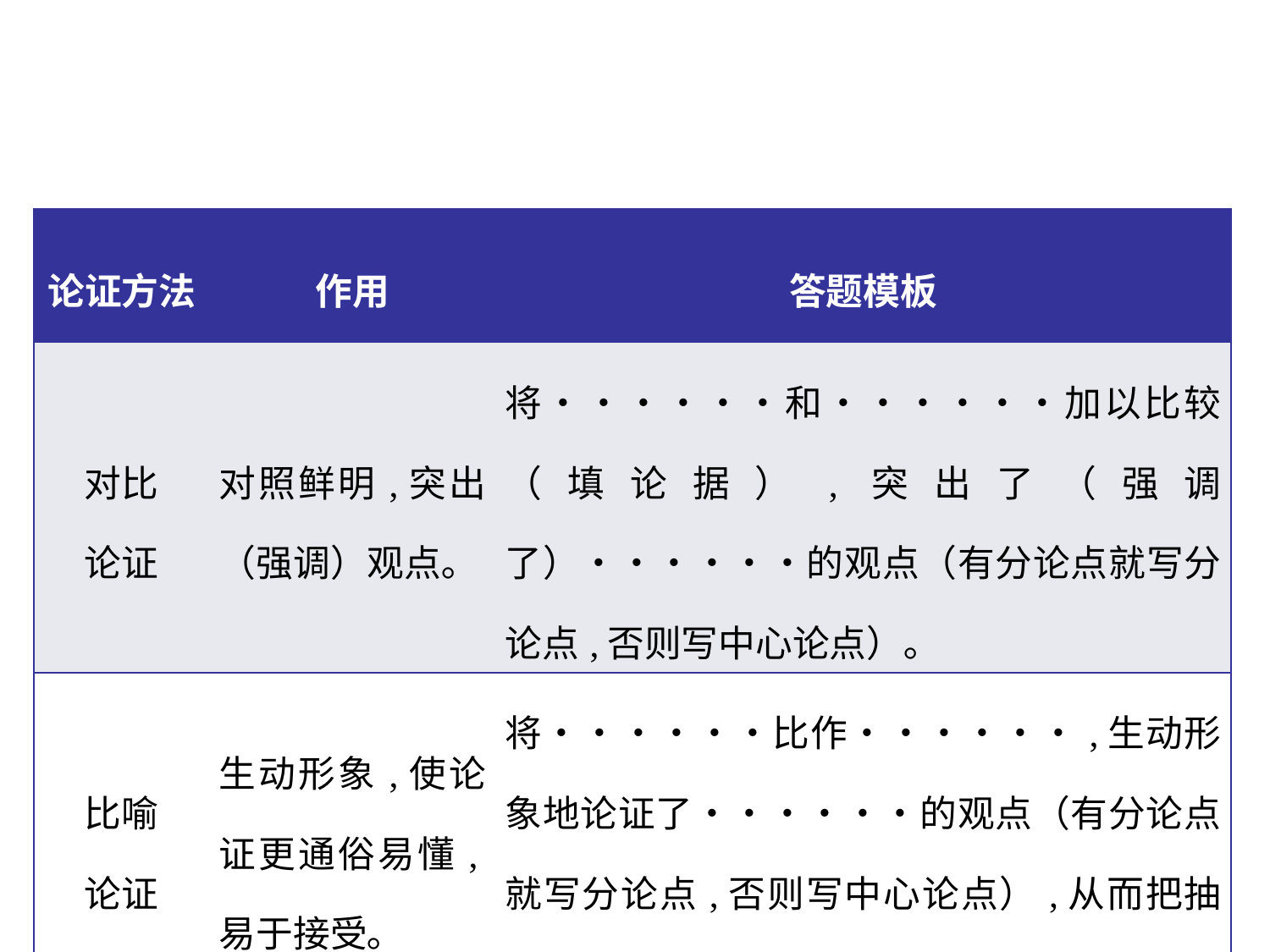

| 论证方法 | 作用 | 答题模板 |
| --- | --- | --- |
| 对比 论证 | 对照鲜明,突出（强调）观点｡ | 将••••••和••••••加以比较（填论据）,突出了（强调了）••••••的观点（有分论点就写分论点,否则写中心论点）｡ |
| 比喻 论证 | 生动形象,使论证更通俗易懂,易于接受｡ | 将••••••比作••••••,生动形象地论证了••••••的观点（有分论点就写分论点,否则写中心论点）,从而把抽象深刻的道理阐述得形象生动,浅显易懂｡ |